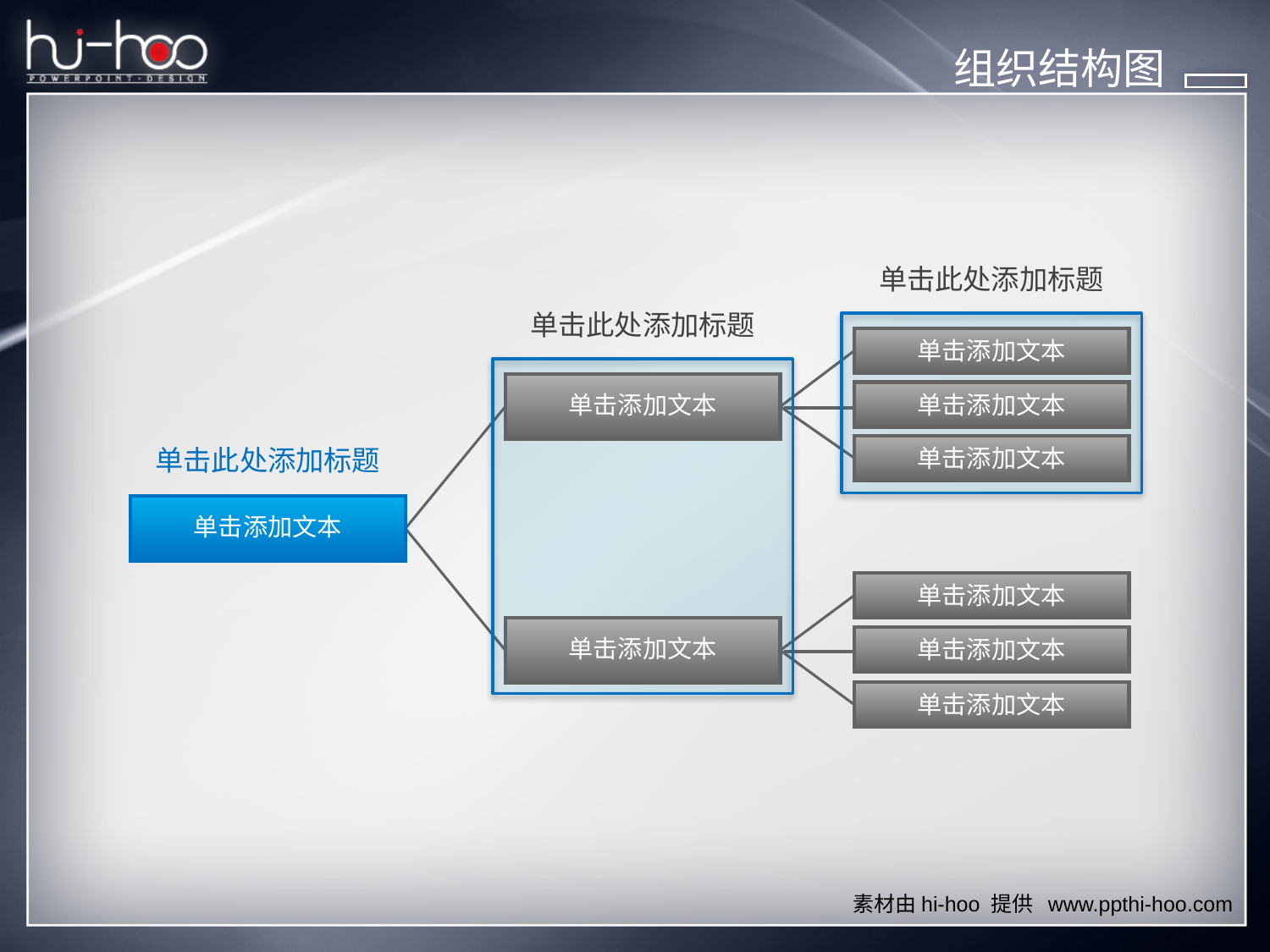

组织结构图
单击此处添加标题
单击此处添加标题

单击添加文本

单击添加文本
单击添加文本

单击添加文本
单击此处添加标题

单击添加文本

单击添加文本

单击添加文本

单击添加文本

单击添加文本
素材由hi-hoo 提供  www.ppthi-hoo.com